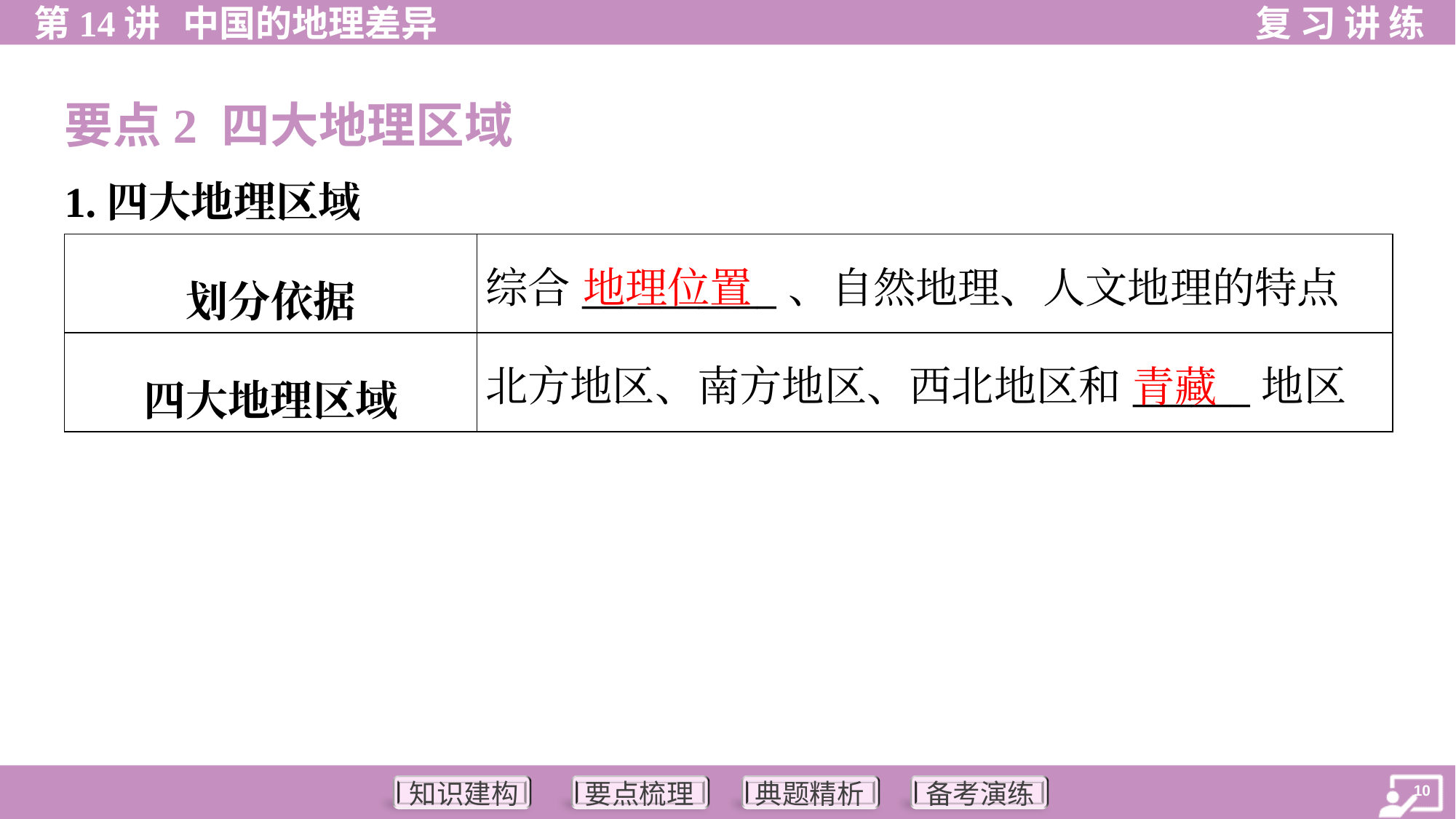

要点2 四大地理区域
1.四大地理区域
| 划分依据 | 综合\_\_\_\_\_\_\_\_\_\_、自然地理、人文地理的特点 |
| --- | --- |
| 四大地理区域 | 北方地区、南方地区、西北地区和\_\_\_\_\_\_地区 |
地理位置
青藏